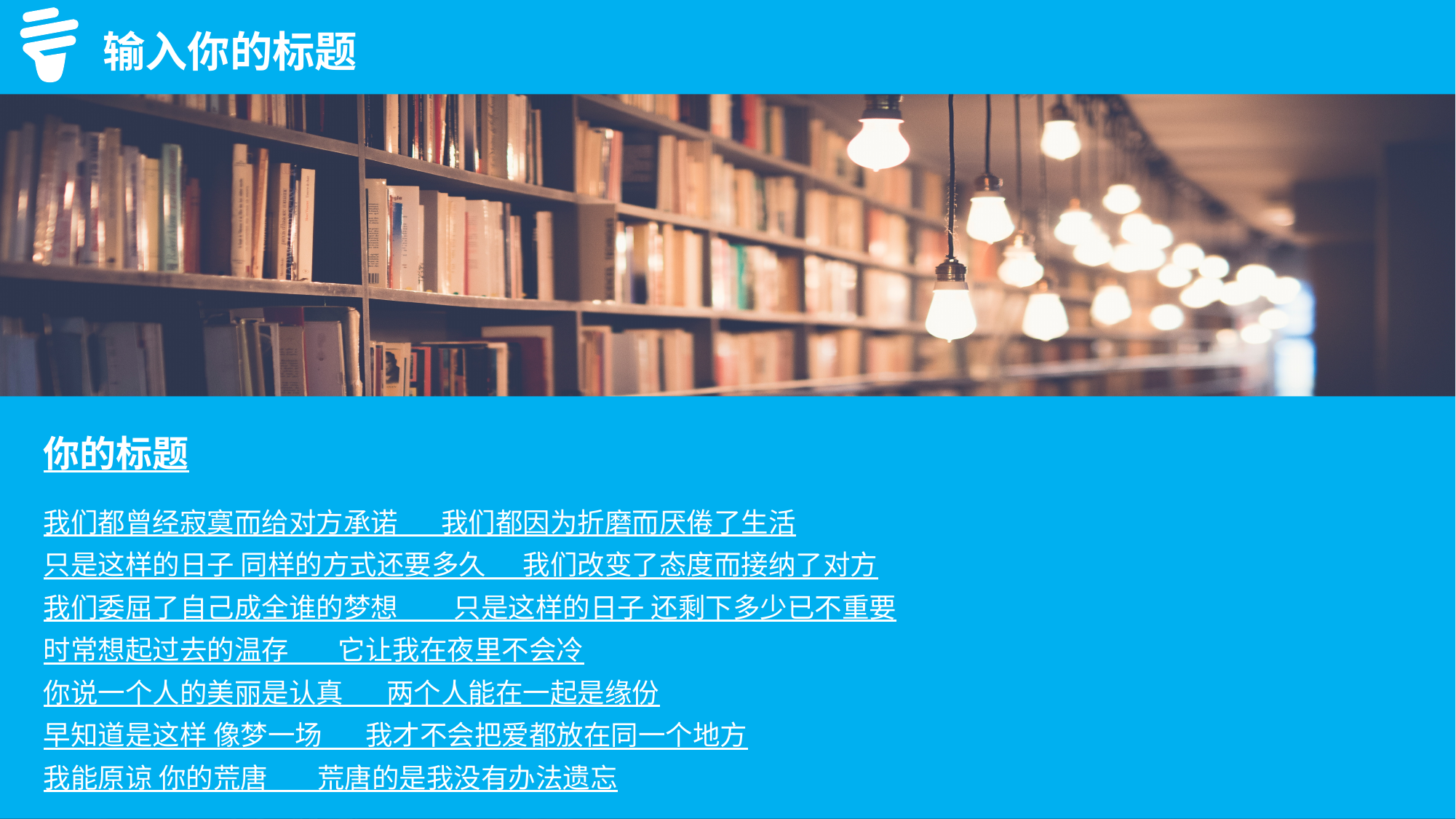

输入你的标题

你的标题
我们都曾经寂寞而给对方承诺       我们都因为折磨而厌倦了生活
只是这样的日子 同样的方式还要多久      我们改变了态度而接纳了对方
我们委屈了自己成全谁的梦想         只是这样的日子 还剩下多少已不重要
时常想起过去的温存        它让我在夜里不会冷
你说一个人的美丽是认真       两个人能在一起是缘份
早知道是这样 像梦一场       我才不会把爱都放在同一个地方
我能原谅 你的荒唐        荒唐的是我没有办法遗忘